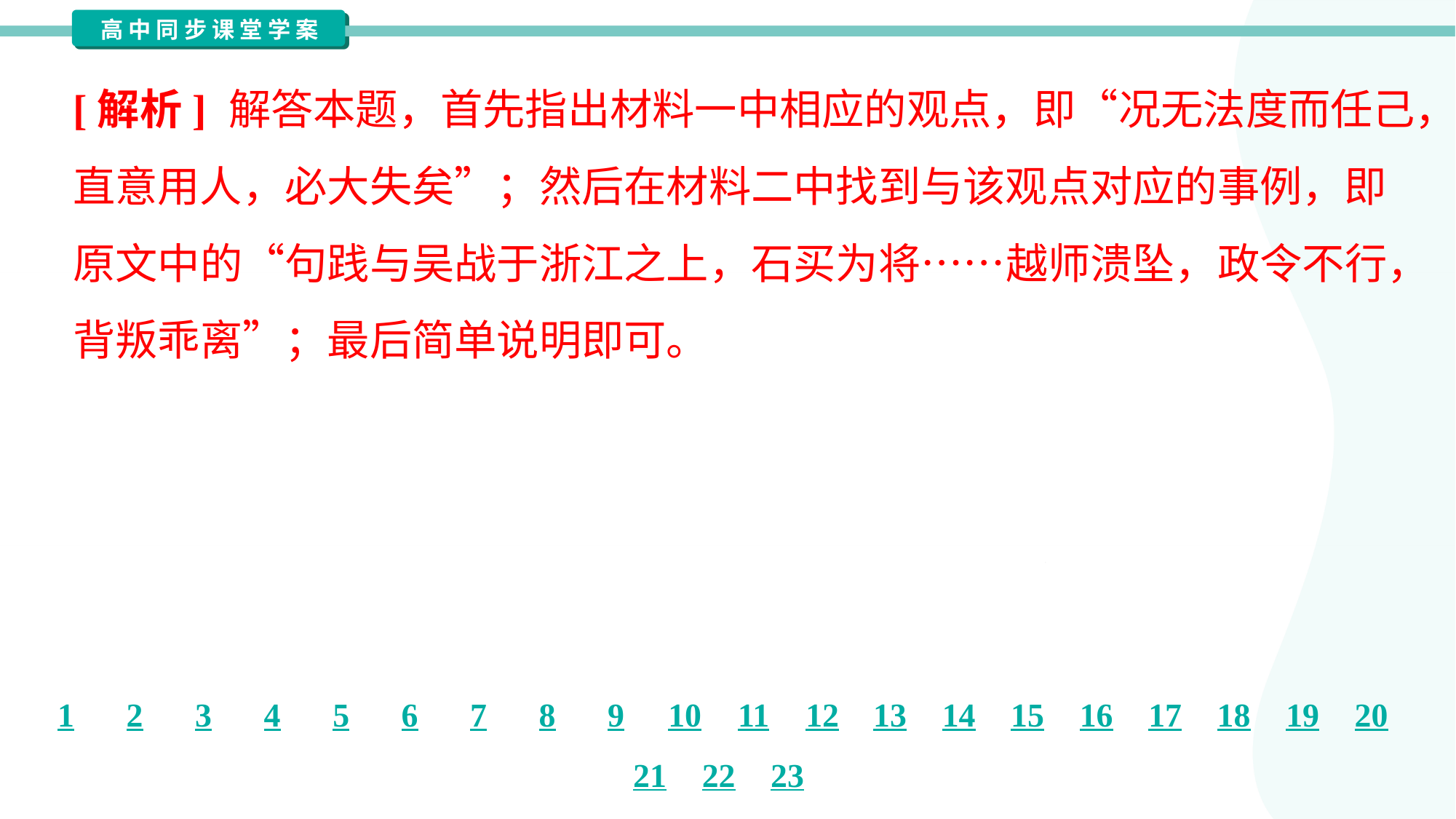

[解析] 解答本题，首先指出材料一中相应的观点，即“况无法度而任己，
直意用人，必大失矣”；然后在材料二中找到与该观点对应的事例，即
原文中的“句践与吴战于浙江之上，石买为将……越师溃坠，政令不行，
背叛乖离”；最后简单说明即可。